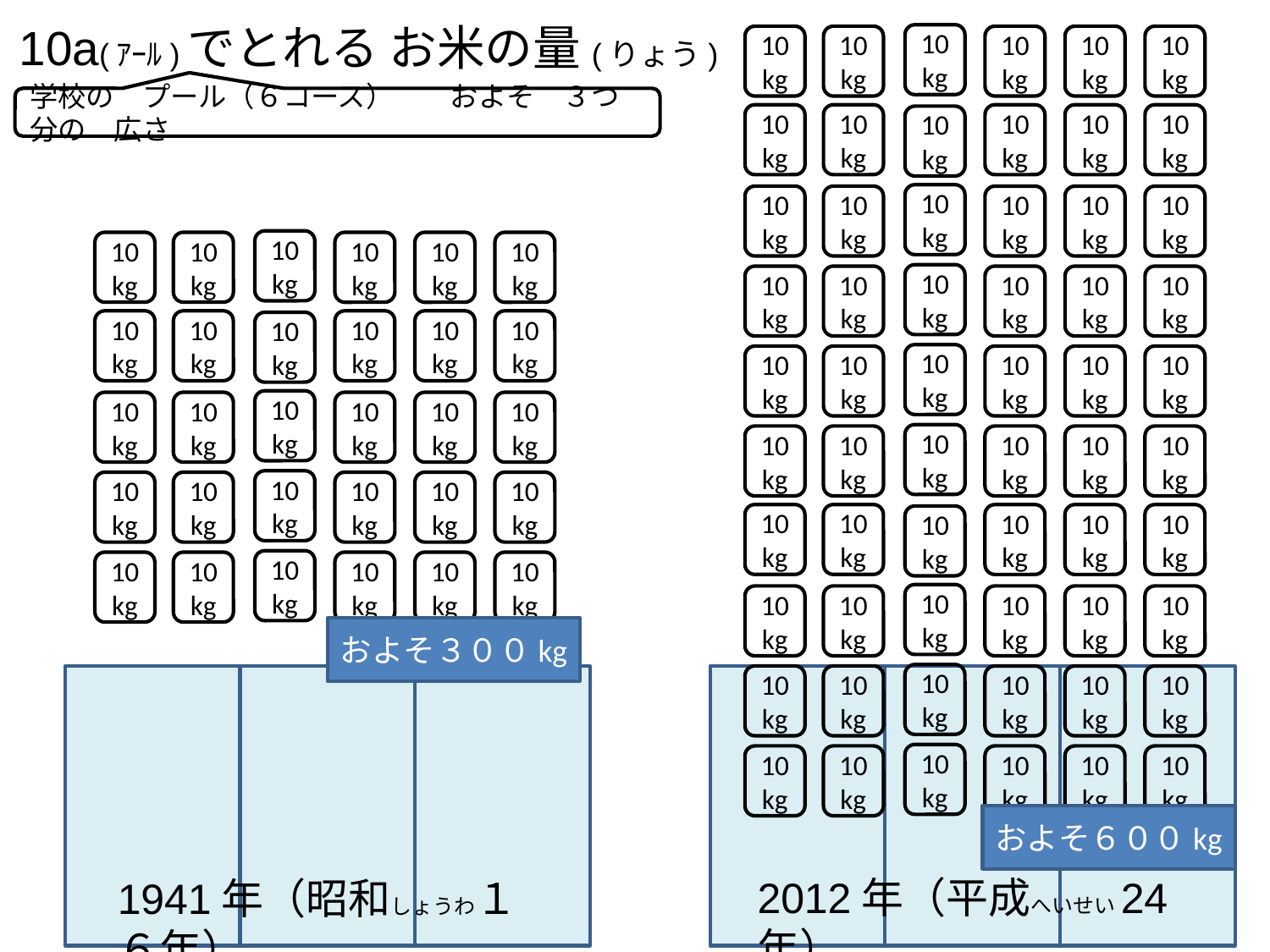

# 10a(ｱｰﾙ)でとれる お米の量(りょう)
10kg
10kg
10kg
10kg
10kg
10kg
10kg
10kg
10kg
10kg
10kg
10kg
10kg
10kg
10kg
10kg
10kg
10kg
10kg
10kg
10kg
10kg
10kg
10kg
10kg
10kg
10kg
10kg
10kg
10kg
学校の　プール（６コース）　　およそ　３つ分の　広さ
10kg
10kg
10kg
10kg
10kg
10kg
10kg
10kg
10kg
10kg
10kg
10kg
10kg
10kg
10kg
10kg
10kg
10kg
10kg
10kg
10kg
10kg
10kg
10kg
10kg
10kg
10kg
10kg
10kg
10kg
10kg
10kg
10kg
10kg
10kg
10kg
10kg
10kg
10kg
10kg
10kg
10kg
10kg
10kg
10kg
10kg
10kg
10kg
10kg
10kg
10kg
10kg
10kg
10kg
10kg
10kg
10kg
10kg
10kg
10kg
およそ３００kg

およそ６００kg
2012年（平成へいせい24年）
1941年（昭和しょうわ１６年）